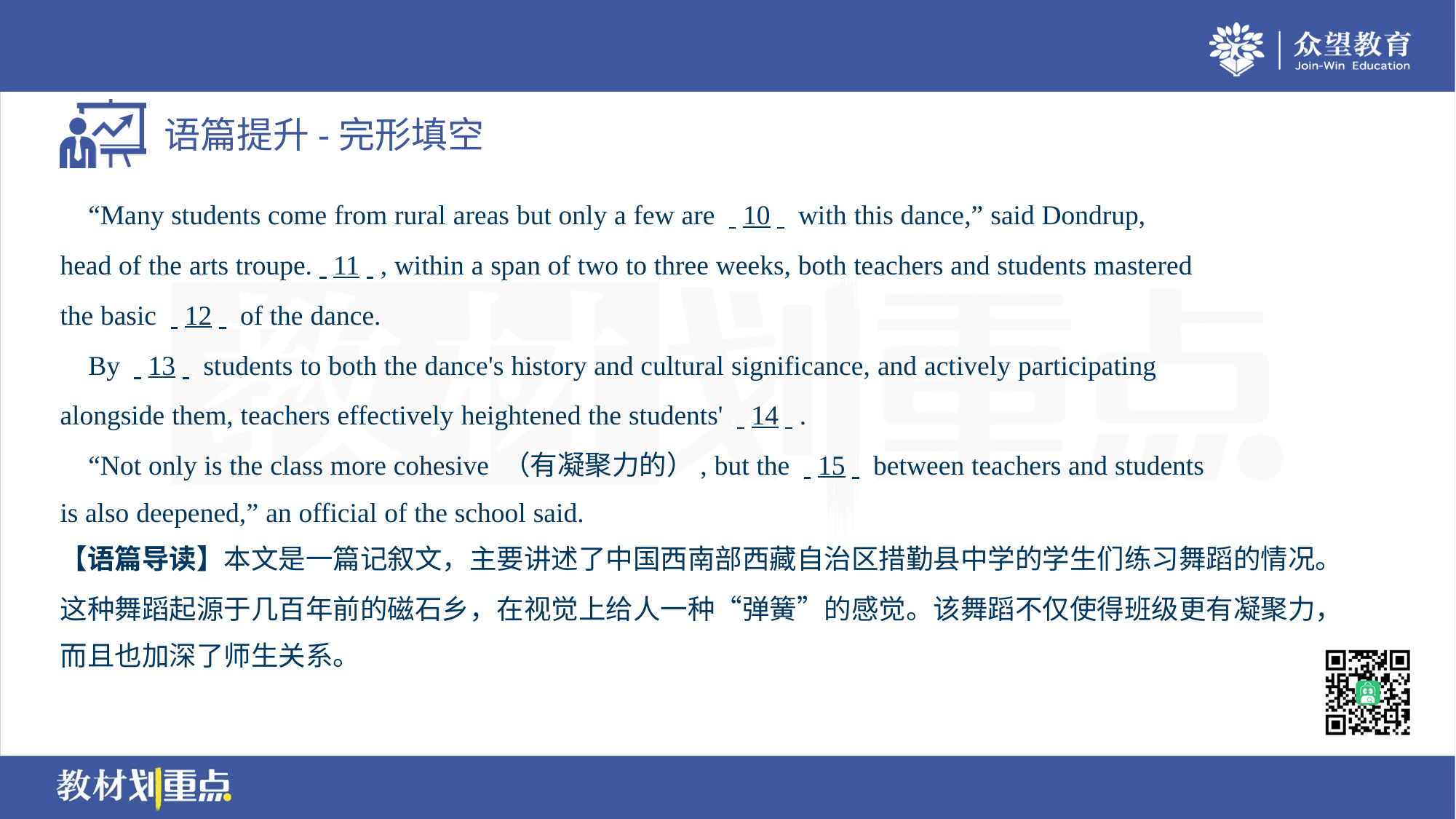

“Many students come from rural areas but only a few are . .10. . with this dance,” said Dondrup,
head of the arts troupe.. .11. ., within a span of two to three weeks, both teachers and students mastered
the basic . .12. . of the dance.
    By . .13. . students to both the dance's history and cultural significance, and actively participating
alongside them, teachers effectively heightened the students' . .14. ..
    “Not only is the class more cohesive （有凝聚力的）, but the . .15. . between teachers and students
is also deepened,” an official of the school said.
【语篇导读】本文是一篇记叙文，主要讲述了中国西南部西藏自治区措勤县中学的学生们练习舞蹈的情况。
这种舞蹈起源于几百年前的磁石乡，在视觉上给人一种“弹簧”的感觉。该舞蹈不仅使得班级更有凝聚力，
而且也加深了师生关系。